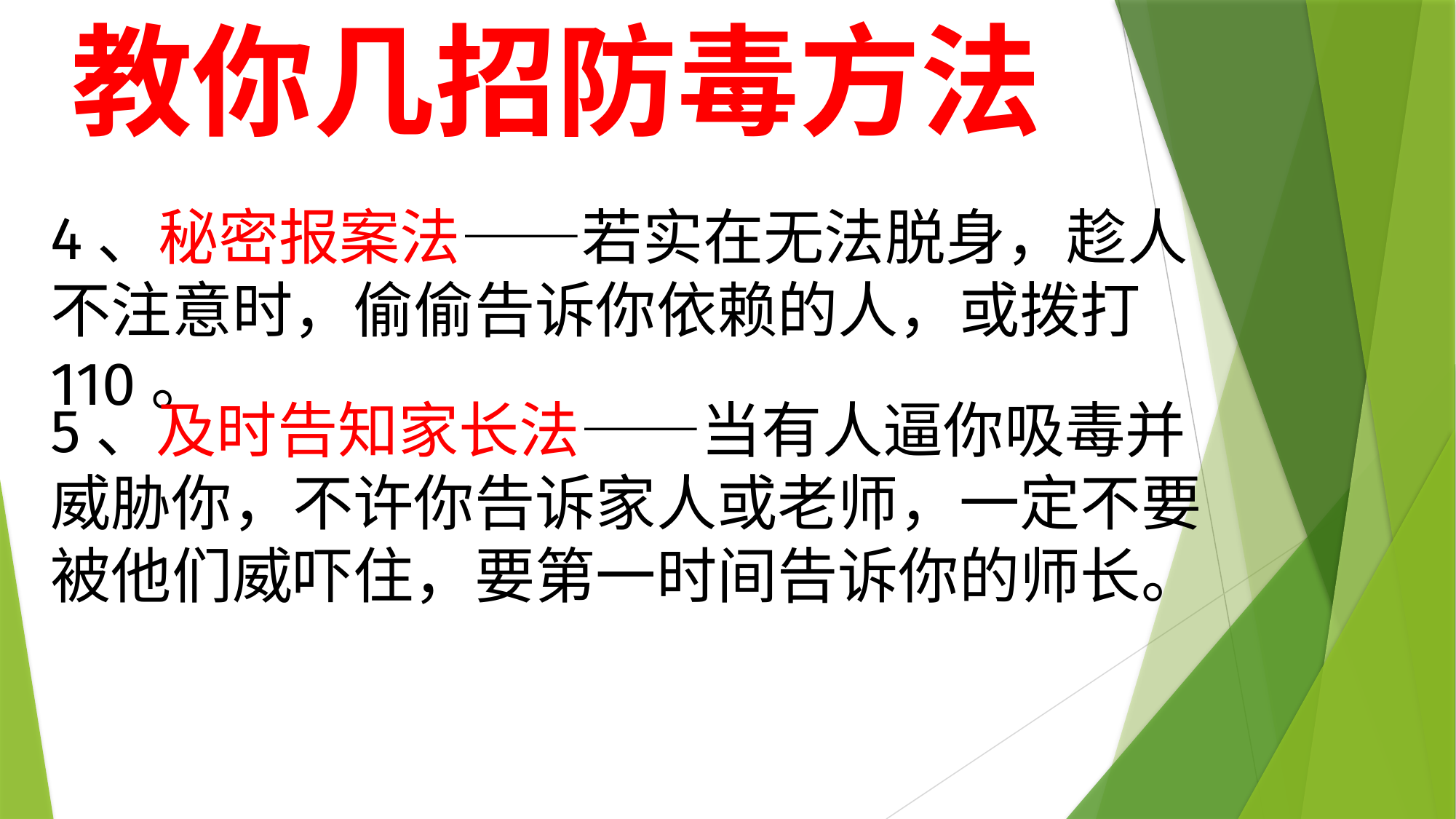

教你几招防毒方法
4、秘密报案法——若实在无法脱身，趁人不注意时，偷偷告诉你依赖的人，或拨打110。
5、及时告知家长法——当有人逼你吸毒并威胁你，不许你告诉家人或老师，一定不要被他们威吓住，要第一时间告诉你的师长。